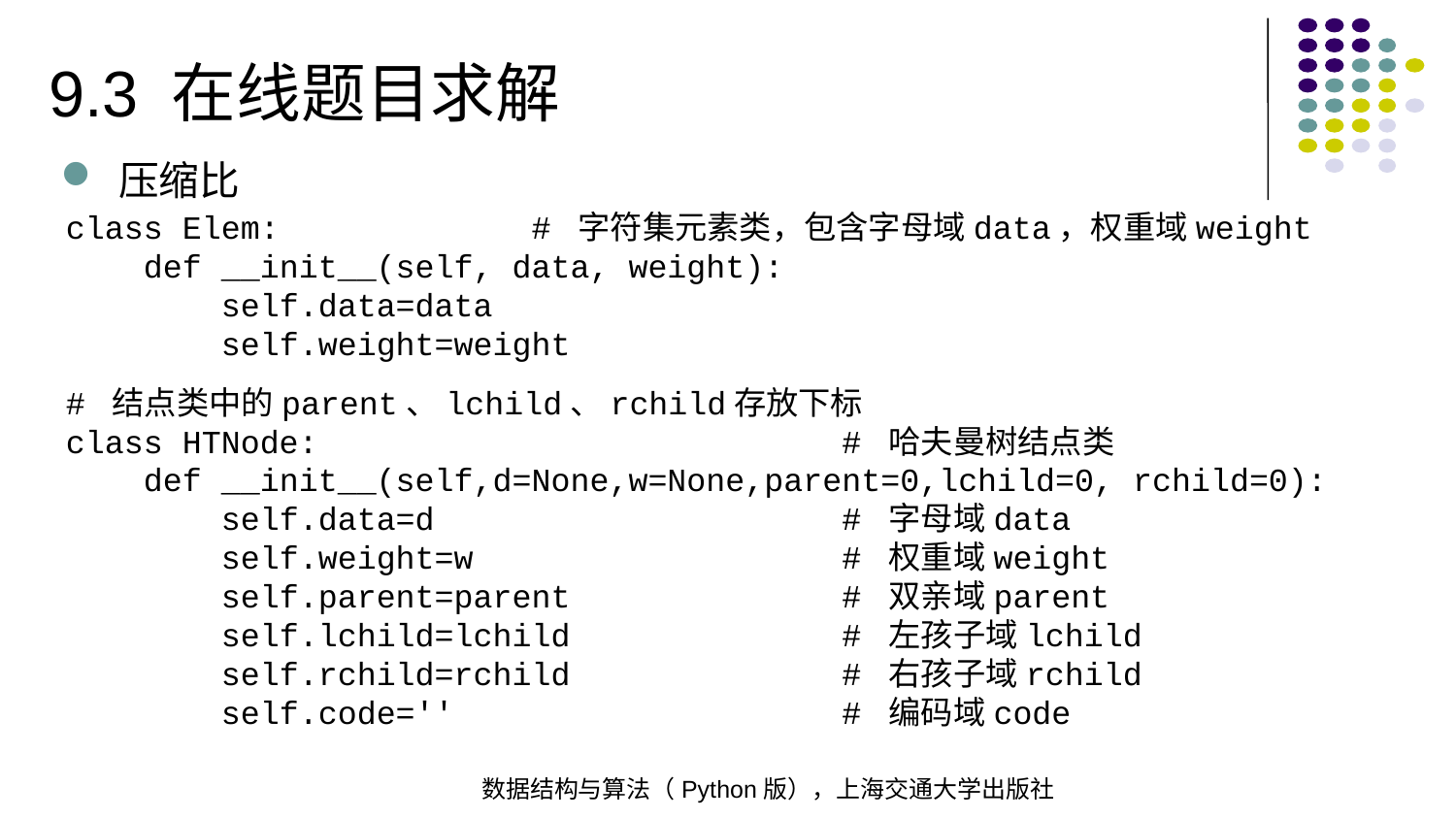

9.3 在线题目求解
压缩比
class Elem:             # 字符集元素类，包含字母域data，权重域weight
    def __init__(self, data, weight):
        self.data=data
        self.weight=weight
# 结点类中的parent、lchild、rchild存放下标
class HTNode:                           # 哈夫曼树结点类
    def __init__(self,d=None,w=None,parent=0,lchild=0, rchild=0):
        self.data=d                     # 字母域data
        self.weight=w                   # 权重域weight
        self.parent=parent              # 双亲域parent
        self.lchild=lchild              # 左孩子域lchild
        self.rchild=rchild              # 右孩子域rchild
        self.code=''                    # 编码域code